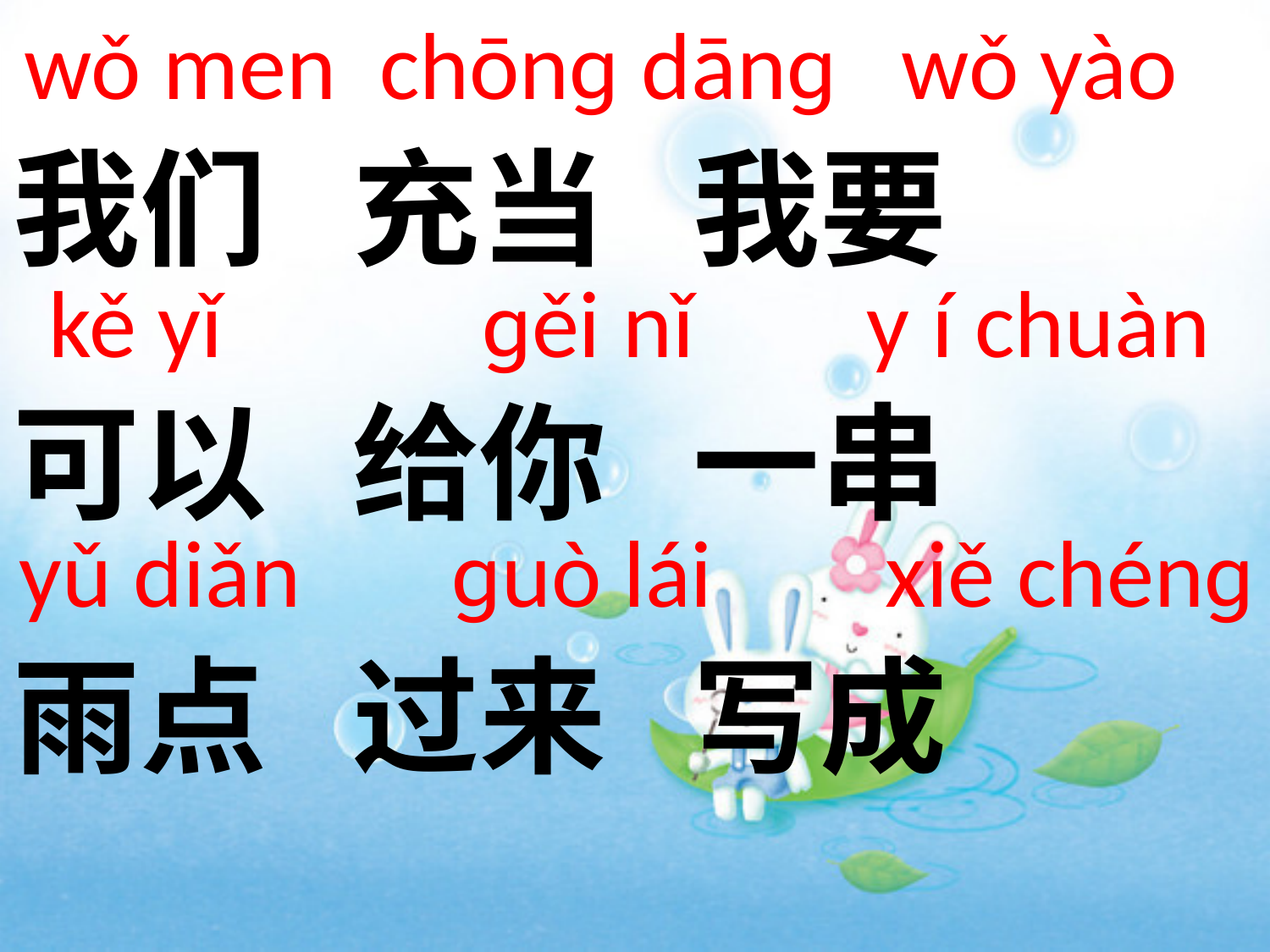

wǒ men  chōnɡ dānɡ   wǒ yào
我们   充当   我要
可以   给你   一串
雨点   过来   写成
 kě yǐ            ɡěi nǐ        y í chuàn
 yǔ diǎn       ɡuò lái        xiě chénɡ